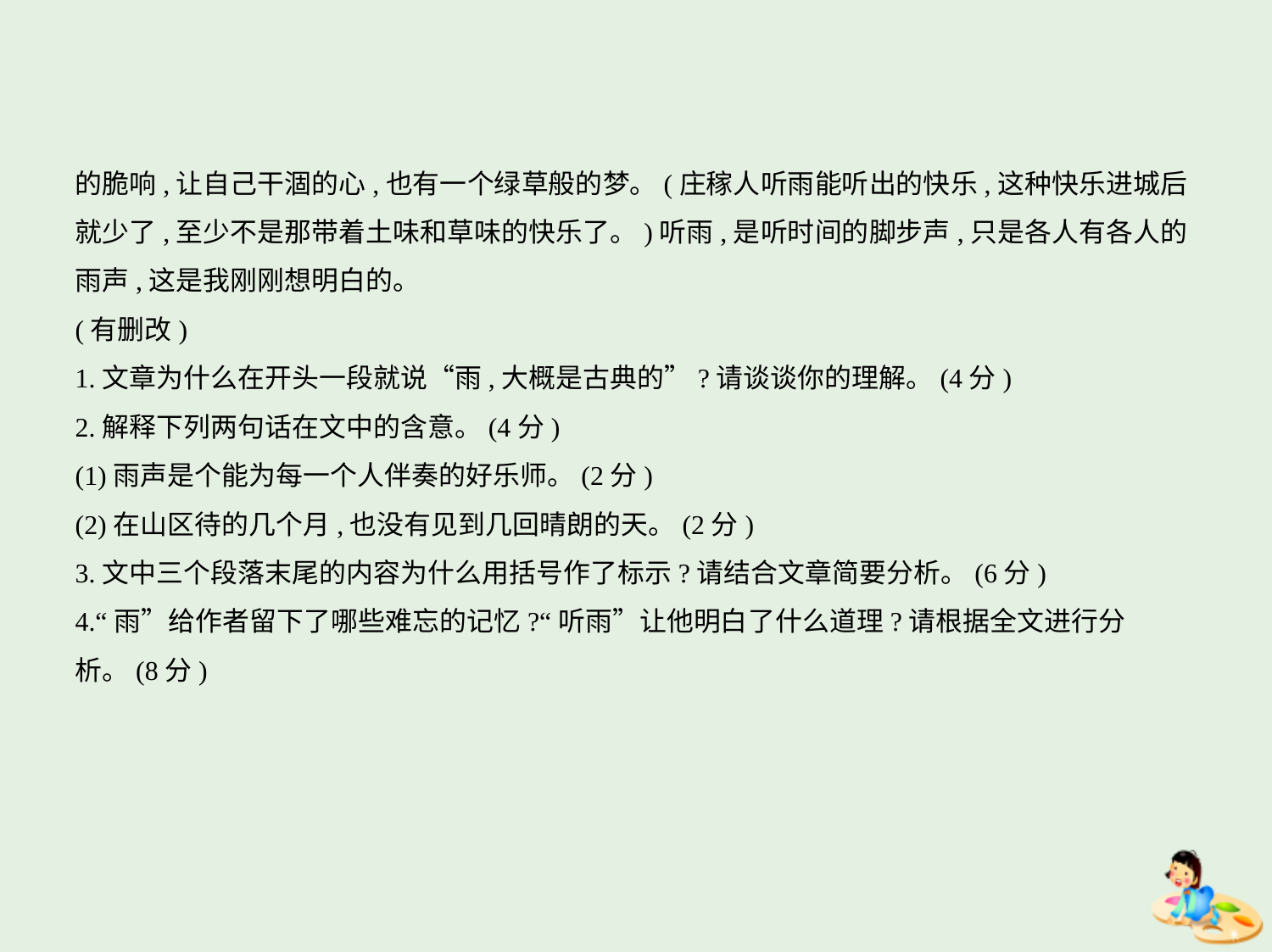

的脆响,让自己干涸的心,也有一个绿草般的梦。(庄稼人听雨能听出的快乐,这种快乐进城后
就少了,至少不是那带着土味和草味的快乐了。)听雨,是听时间的脚步声,只是各人有各人的雨声,这是我刚刚想明白的。
(有删改)
1.文章为什么在开头一段就说“雨,大概是古典的”?请谈谈你的理解。(4分)
2.解释下列两句话在文中的含意。(4分)
(1)雨声是个能为每一个人伴奏的好乐师。(2分)
(2)在山区待的几个月,也没有见到几回晴朗的天。(2分)
3.文中三个段落末尾的内容为什么用括号作了标示?请结合文章简要分析。(6分)
4.“雨”给作者留下了哪些难忘的记忆?“听雨”让他明白了什么道理?请根据全文进行分
析。(8分)